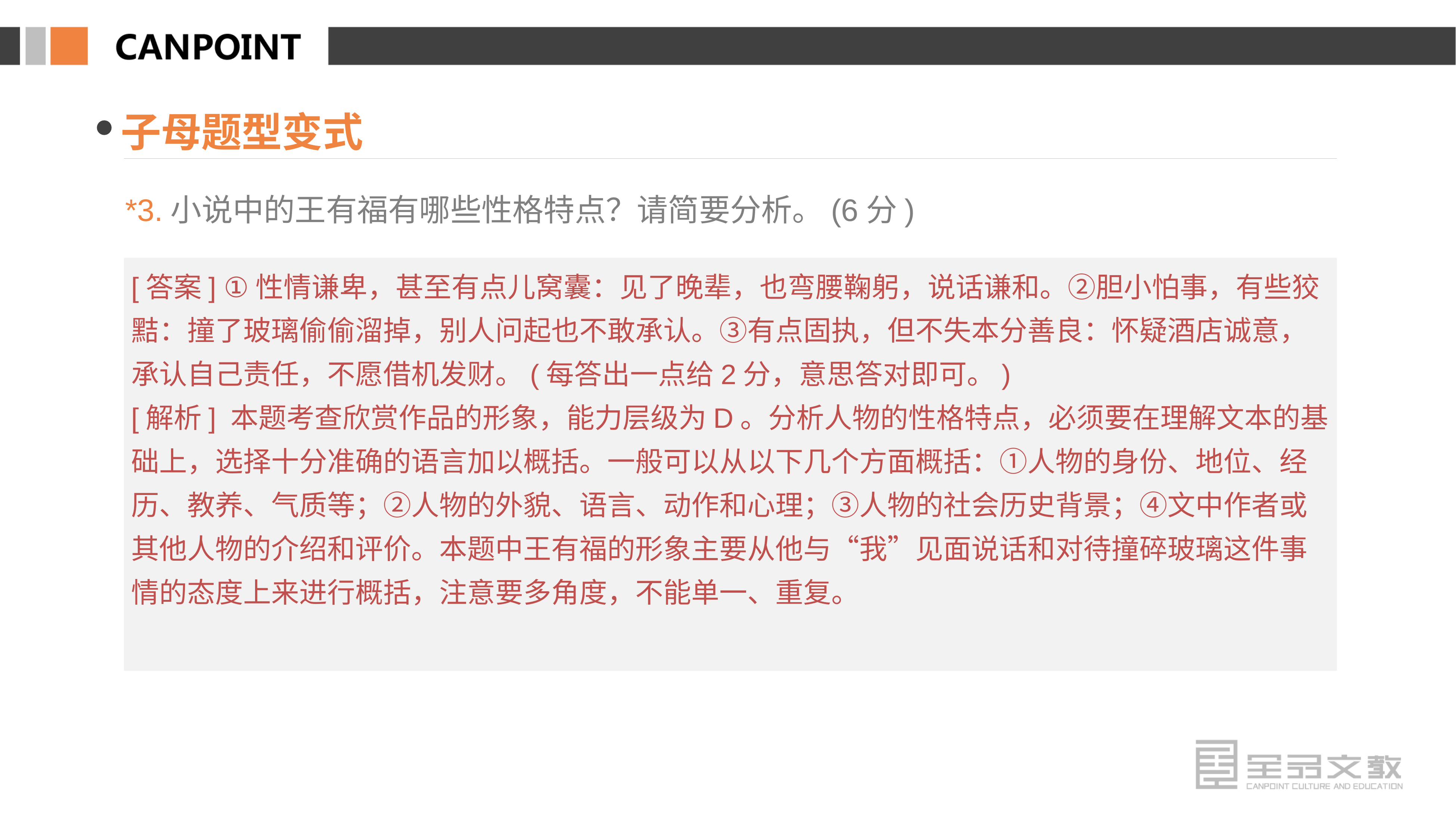

子母题型变式

*3.小说中的王有福有哪些性格特点？请简要分析。(6分)
[答案] ①性情谦卑，甚至有点儿窝囊：见了晚辈，也弯腰鞠躬，说话谦和。②胆小怕事，有些狡黠：撞了玻璃偷偷溜掉，别人问起也不敢承认。③有点固执，但不失本分善良：怀疑酒店诚意，承认自己责任，不愿借机发财。(每答出一点给2分，意思答对即可。)
[解析] 本题考查欣赏作品的形象，能力层级为D。分析人物的性格特点，必须要在理解文本的基础上，选择十分准确的语言加以概括。一般可以从以下几个方面概括：①人物的身份、地位、经历、教养、气质等；②人物的外貌、语言、动作和心理；③人物的社会历史背景；④文中作者或其他人物的介绍和评价。本题中王有福的形象主要从他与“我”见面说话和对待撞碎玻璃这件事情的态度上来进行概括，注意要多角度，不能单一、重复。